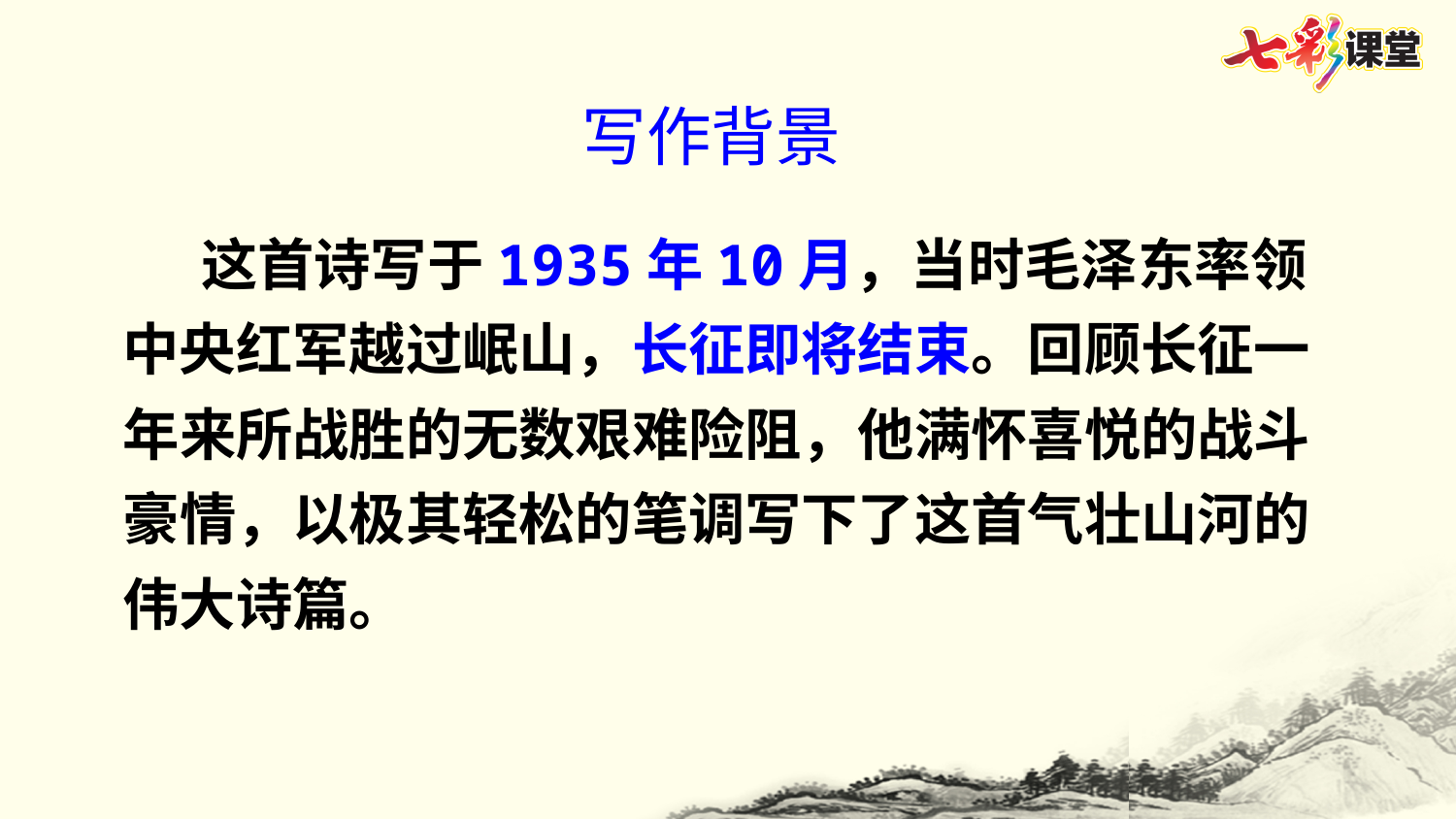

写作背景
     这首诗写于1935年10月，当时毛泽东率领中央红军越过岷山，长征即将结束。回顾长征一年来所战胜的无数艰难险阻，他满怀喜悦的战斗豪情，以极其轻松的笔调写下了这首气壮山河的伟大诗篇。